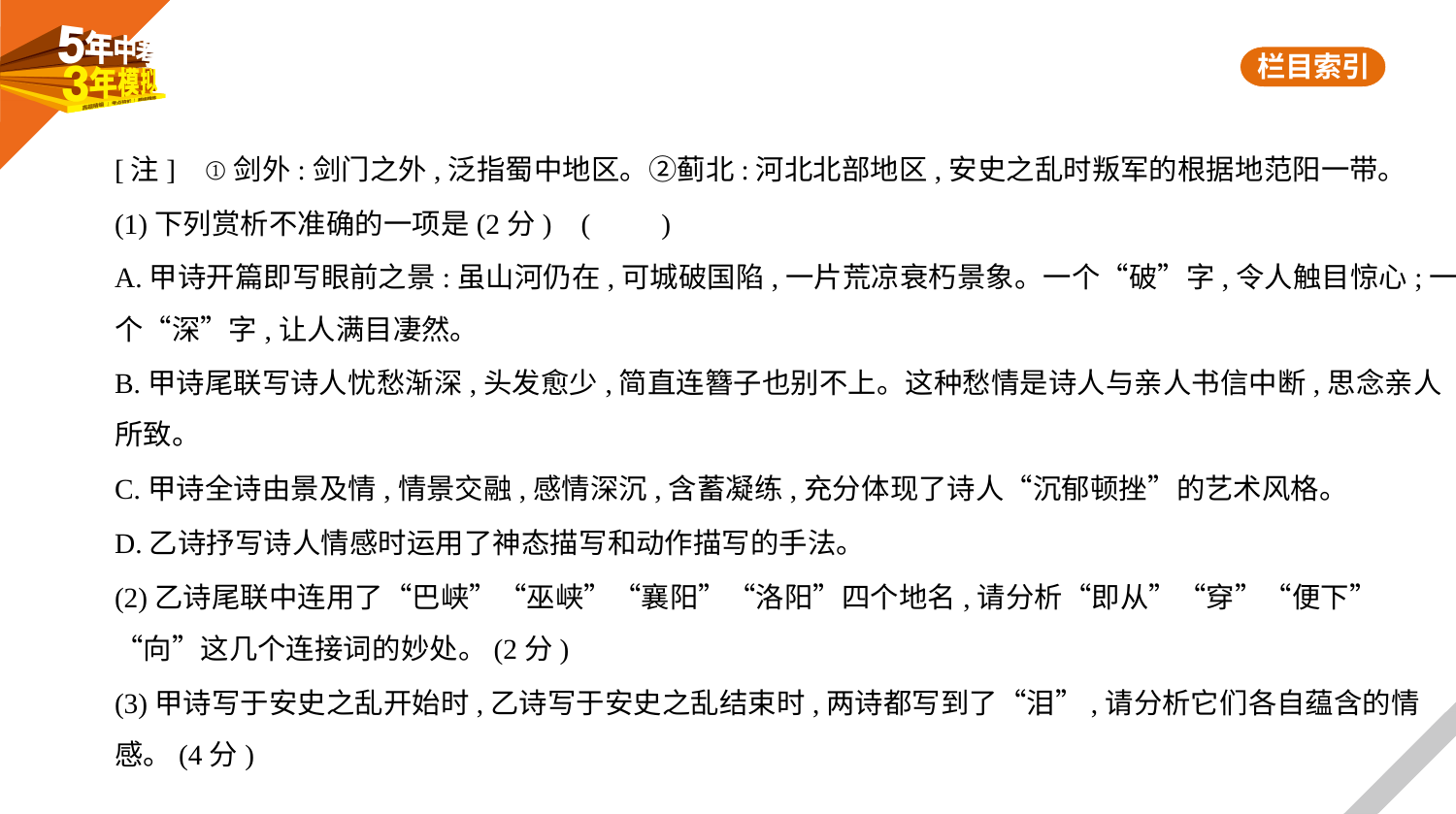

[注]    ①剑外:剑门之外,泛指蜀中地区。②蓟北:河北北部地区,安史之乱时叛军的根据地范阳一带。
(1)下列赏析不准确的一项是(2分) (　　)
A.甲诗开篇即写眼前之景:虽山河仍在,可城破国陷,一片荒凉衰朽景象。一个“破”字,令人触目惊心;一
个“深”字,让人满目凄然。
B.甲诗尾联写诗人忧愁渐深,头发愈少,简直连簪子也别不上。这种愁情是诗人与亲人书信中断,思念亲人
所致。
C.甲诗全诗由景及情,情景交融,感情深沉,含蓄凝练,充分体现了诗人“沉郁顿挫”的艺术风格。
D.乙诗抒写诗人情感时运用了神态描写和动作描写的手法。
(2)乙诗尾联中连用了“巴峡”“巫峡”“襄阳”“洛阳”四个地名,请分析“即从”“穿”“便下”
“向”这几个连接词的妙处。(2分)
(3)甲诗写于安史之乱开始时,乙诗写于安史之乱结束时,两诗都写到了“泪”,请分析它们各自蕴含的情
感。(4分)